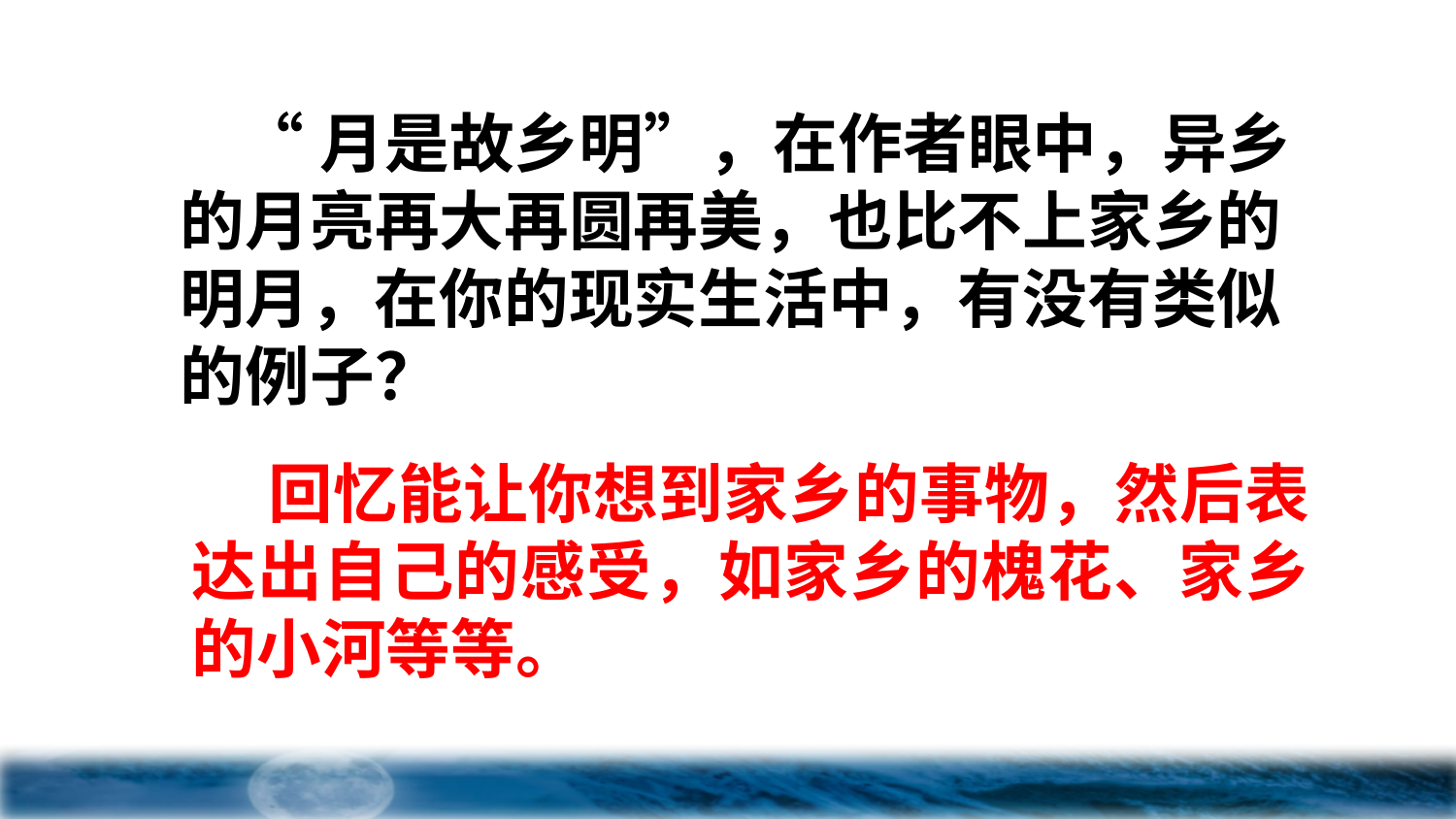

“月是故乡明”，在作者眼中，异乡的月亮再大再圆再美，也比不上家乡的明月，在你的现实生活中，有没有类似的例子？
    回忆能让你想到家乡的事物，然后表达出自己的感受，如家乡的槐花、家乡的小河等等。